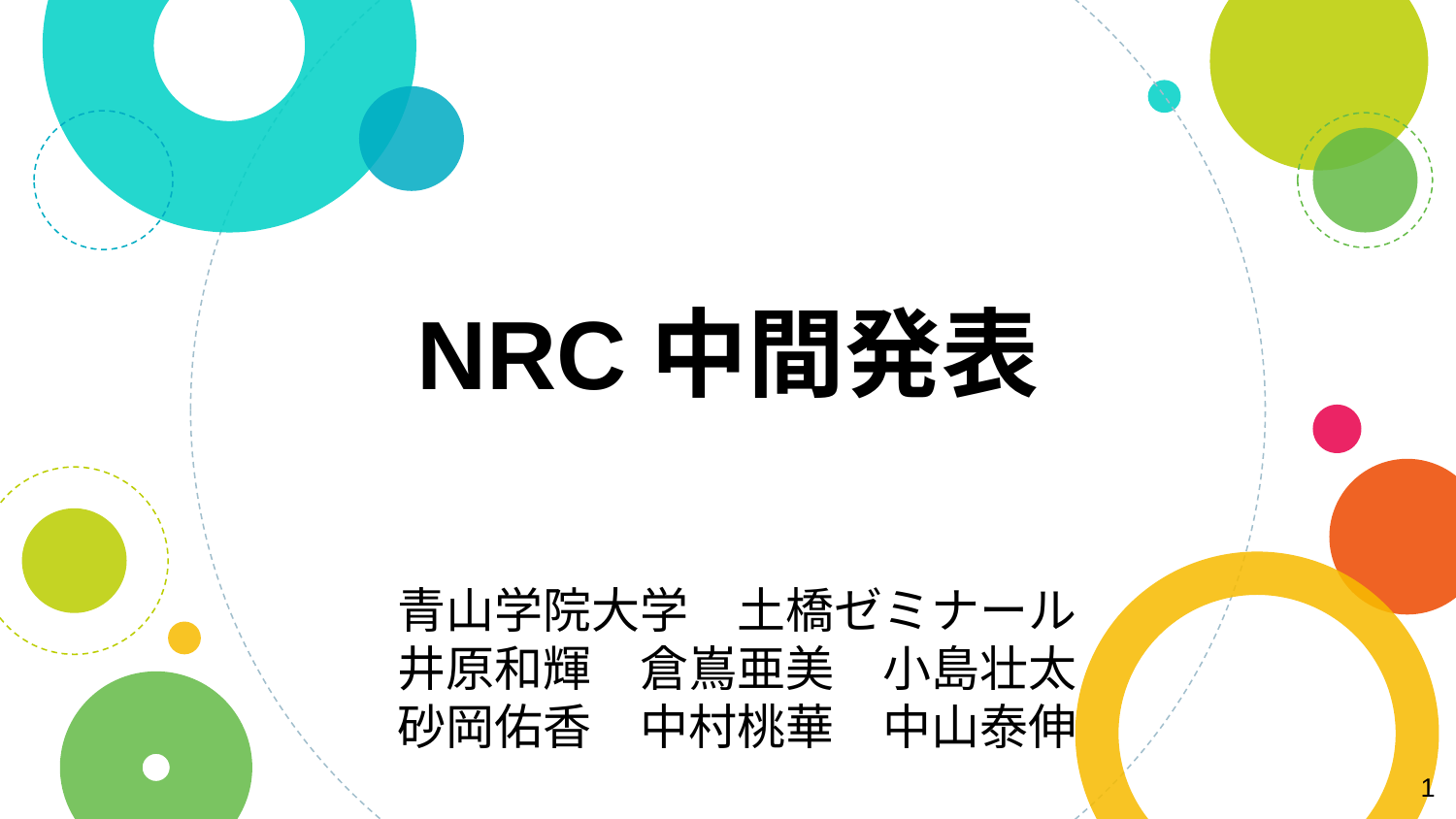

# NRC中間発表
青山学院大学　土橋ゼミナール
井原和輝　倉嶌亜美　小島壮太
　　砂岡佑香　中村桃華　中山泰伸
1